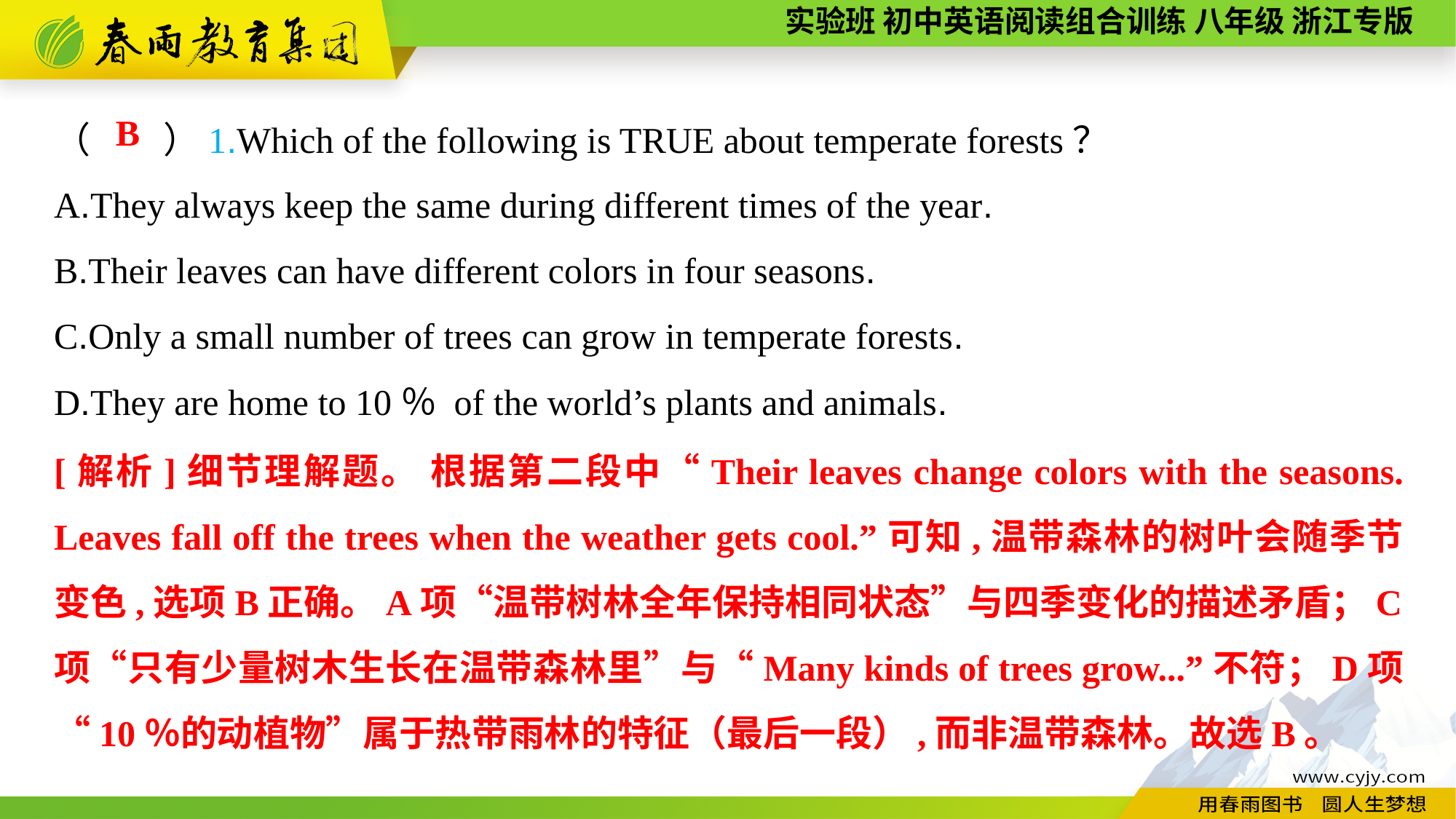

（　　）1.Which of the following is TRUE about temperate forests？
A.They always keep the same during different times of the year.
B.Their leaves can have different colors in four seasons.
C.Only a small number of trees can grow in temperate forests.
D.They are home to 10％ of the world’s plants and animals.
B
[解析]细节理解题。 根据第二段中“Their leaves change colors with the seasons. Leaves fall off the trees when the weather gets cool.”可知,温带森林的树叶会随季节变色,选项B正确。A项“温带树林全年保持相同状态”与四季变化的描述矛盾；C项“只有少量树木生长在温带森林里”与“Many kinds of trees grow...”不符；D项“10％的动植物”属于热带雨林的特征（最后一段）,而非温带森林。故选B。